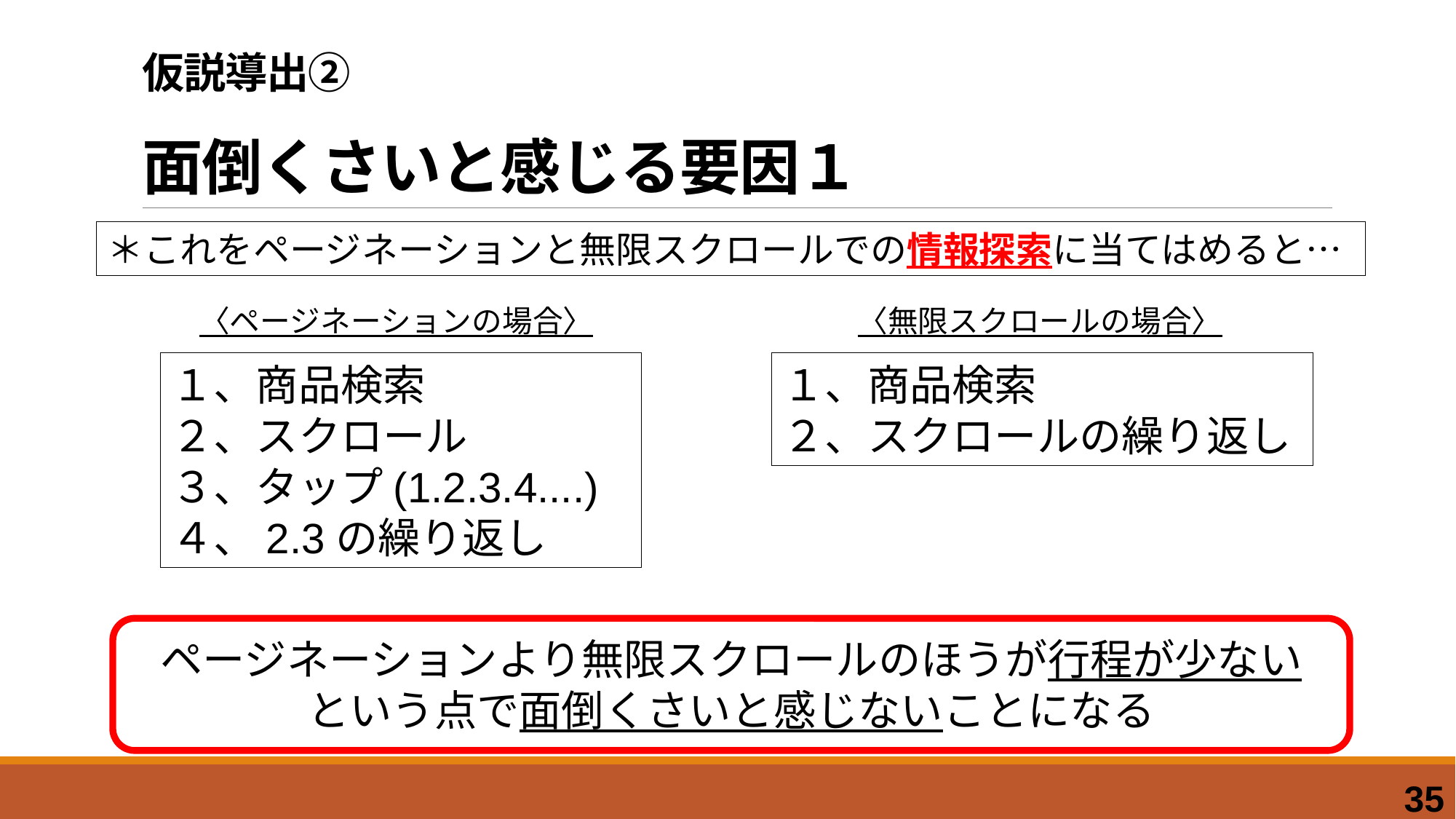

# 仮説導出② 面倒くさいと感じる要因１
＊これをページネーションと無限スクロールでの情報探索に当てはめると…
〈無限スクロールの場合〉
〈ページネーションの場合〉
１、​商品検索
２、スクロール
３、タップ(1.2.3.4....)
４、2.3の繰り返し
１、​商品検索
２、スクロールの繰り返し

ページネーションより無限スクロールのほうが行程が少ない
という点で面倒くさいと感じないことになる
35